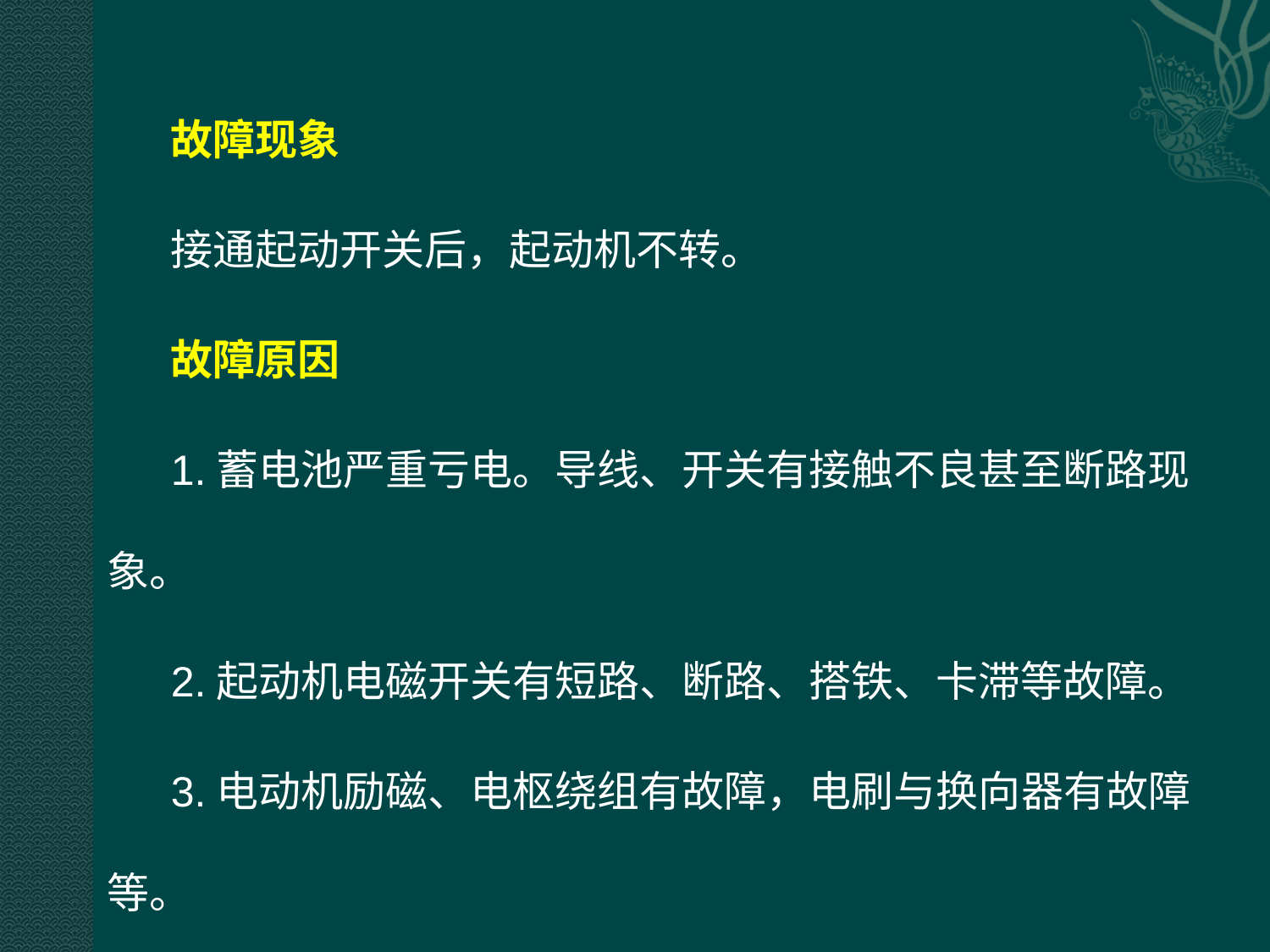

故障现象
接通起动开关后，起动机不转。
故障原因
1.蓄电池严重亏电。导线、开关有接触不良甚至断路现象。
2.起动机电磁开关有短路、断路、搭铁、卡滞等故障。
3.电动机励磁、电枢绕组有故障，电刷与换向器有故障等。
4.装有自动变速器的车辆，其自动变速器不在N档或P档，或多功能开关有故障，或控制单元有故障。